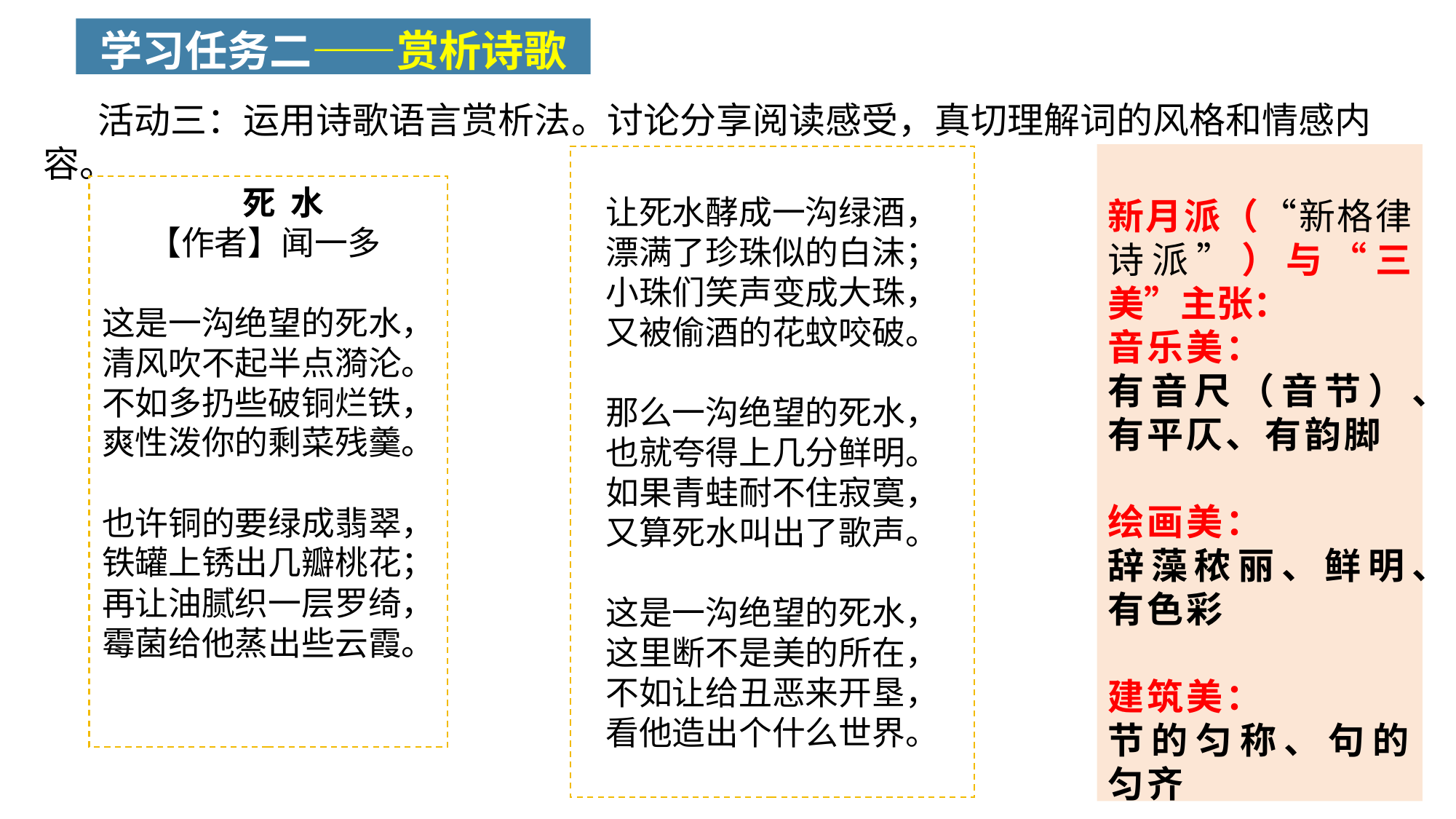

学习任务二——赏析诗歌
活动三：运用诗歌语言赏析法。讨论分享阅读感受，真切理解词的风格和情感内容。

新月派（“新格律诗派”）与“三美”主张：
音乐美：
有音尺（音节）、有平仄、有韵脚

绘画美：
辞藻秾丽、鲜明、
有色彩

建筑美：
节的匀称、句的匀齐

让死水酵成一沟绿酒，
漂满了珍珠似的白沫；
小珠们笑声变成大珠，
又被偷酒的花蚊咬破。

那么一沟绝望的死水，
也就夸得上几分鲜明。
如果青蛙耐不住寂寞，
又算死水叫出了歌声。

这是一沟绝望的死水，
这里断不是美的所在，
不如让给丑恶来开垦，
看他造出个什么世界。

   死  水
【作者】闻一多

这是一沟绝望的死水，
清风吹不起半点漪沦。
不如多扔些破铜烂铁，
爽性泼你的剩菜残羹。

也许铜的要绿成翡翠，
铁罐上锈出几瓣桃花；
再让油腻织一层罗绮，
霉菌给他蒸出些云霞。